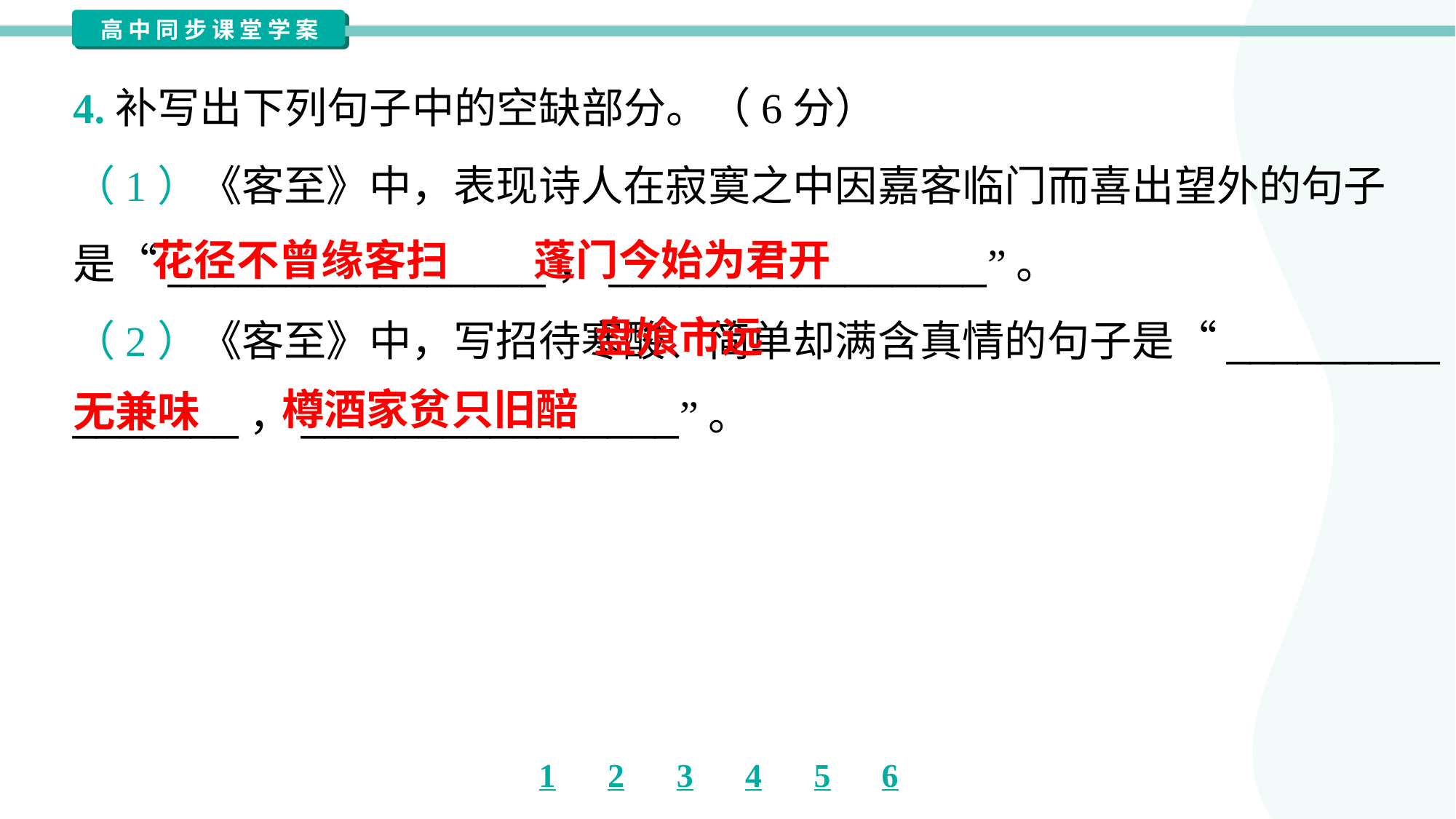

4.补写出下列句子中的空缺部分。（6分）
（1）《客至》中，表现诗人在寂寞之中因嘉客临门而喜出望外的句子
是“________________，________________”。
（2）《客至》中，写招待寒酸、简单却满含真情的句子是“_________
_______，________________”。
花径不曾缘客扫
蓬门今始为君开
                                                     盘飧市远
无兼味
樽酒家贫只旧醅